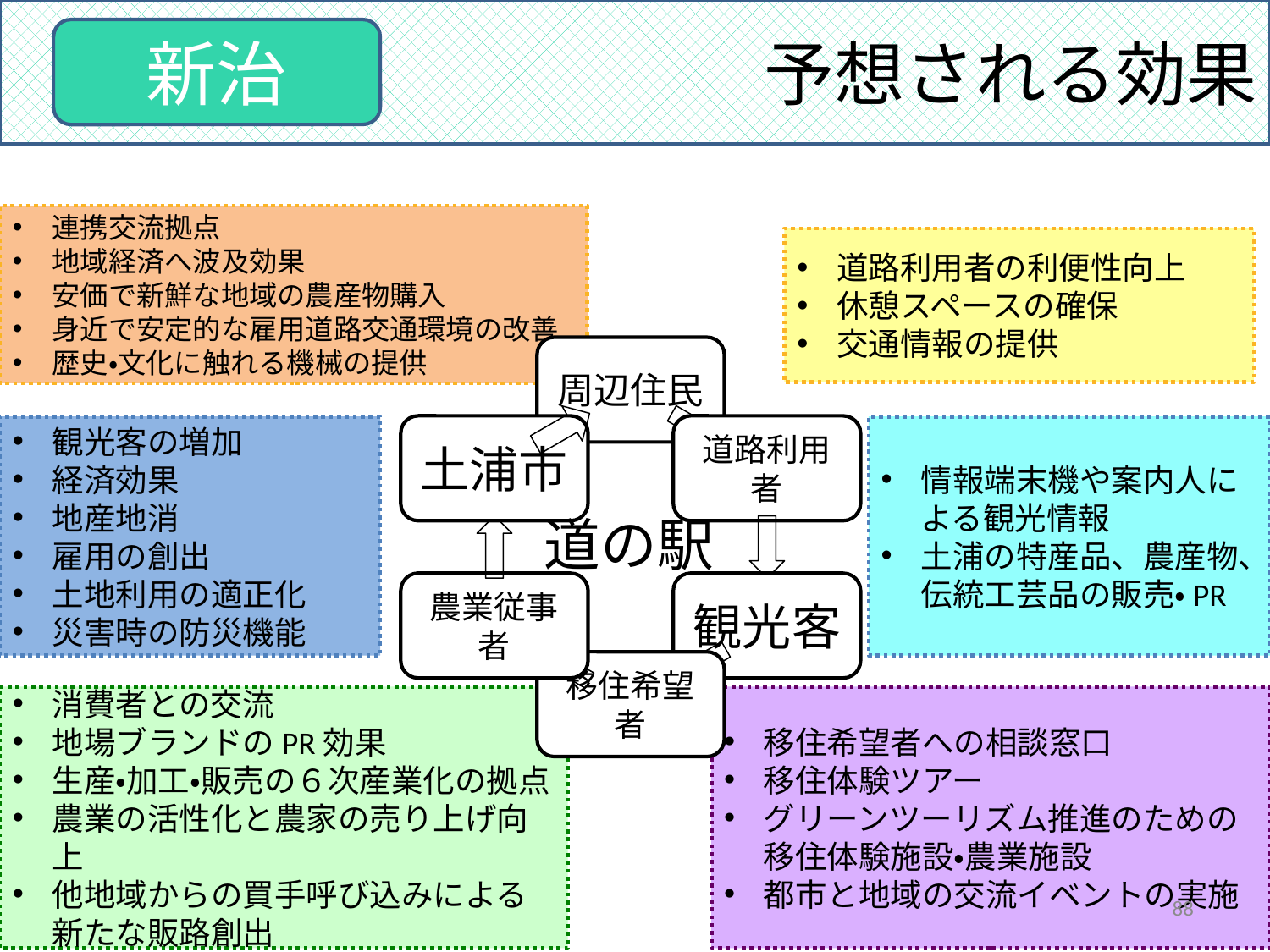

予想される効果
新治
連携交流拠点
地域経済へ波及効果
安価で新鮮な地域の農産物購入
身近で安定的な雇用道路交通環境の改善
歴史・文化に触れる機械の提供
道路利用者の利便性向上
休憩スペースの確保
交通情報の提供
周辺住民
道路利用者
観光客
移住希望者
農業従事者
土浦市
観光客の増加
経済効果
地産地消
雇用の創出
土地利用の適正化
災害時の防災機能
情報端末機や案内人による観光情報
土浦の特産品、農産物、伝統工芸品の販売・PR
道の駅
消費者との交流
地場ブランドのPR効果
生産・加工・販売の６次産業化の拠点
農業の活性化と農家の売り上げ向上
他地域からの買手呼び込みによる新たな販路創出
移住希望者への相談窓口
移住体験ツアー
グリーンツーリズム推進のための移住体験施設・農業施設
都市と地域の交流イベントの実施
88